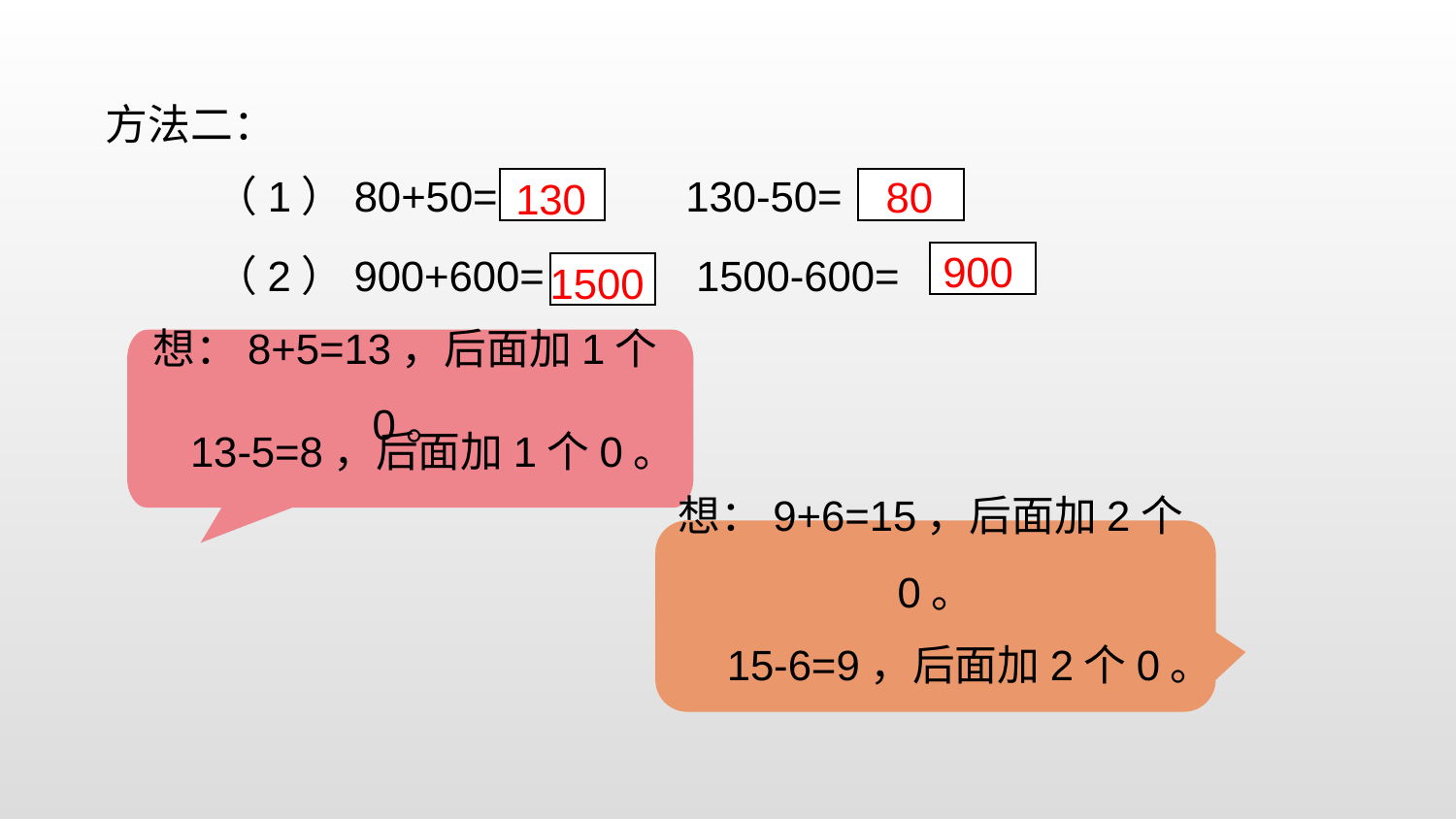

方法二：
（1）80+50=
130-50=

80
130
900
（2）900+600=
1500-600=

1500
想：8+5=13，后面加1个0。

13-5=8，后面加1个0。
想：9+6=15，后面加2个0。

15-6=9，后面加2个0。